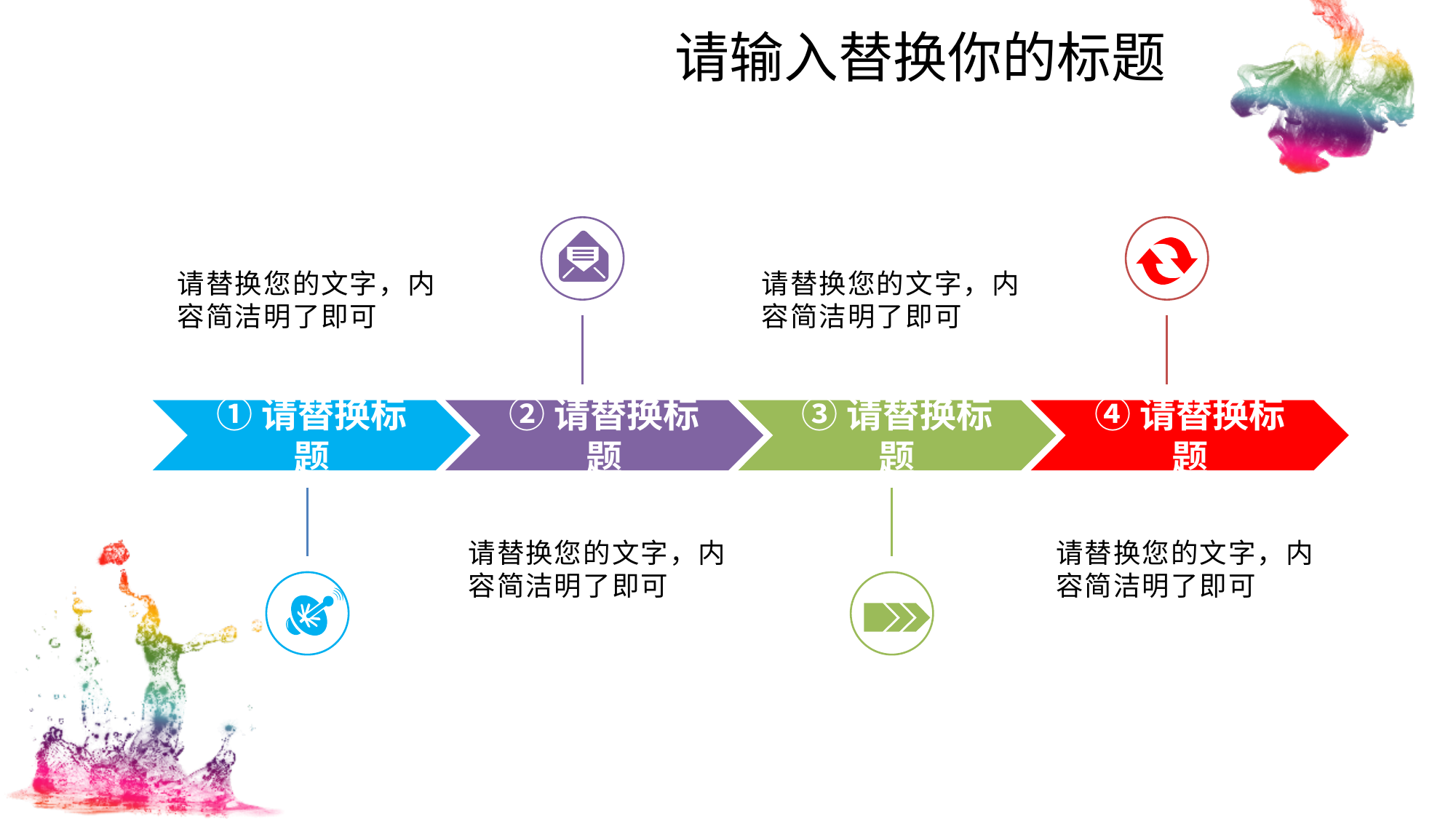

请输入替换你的标题

请替换您的文字，内容简洁明了即可
请替换您的文字，内容简洁明了即可
①请替换标题
②请替换标题
③请替换标题
④请替换标题
请替换您的文字，内容简洁明了即可
请替换您的文字，内容简洁明了即可